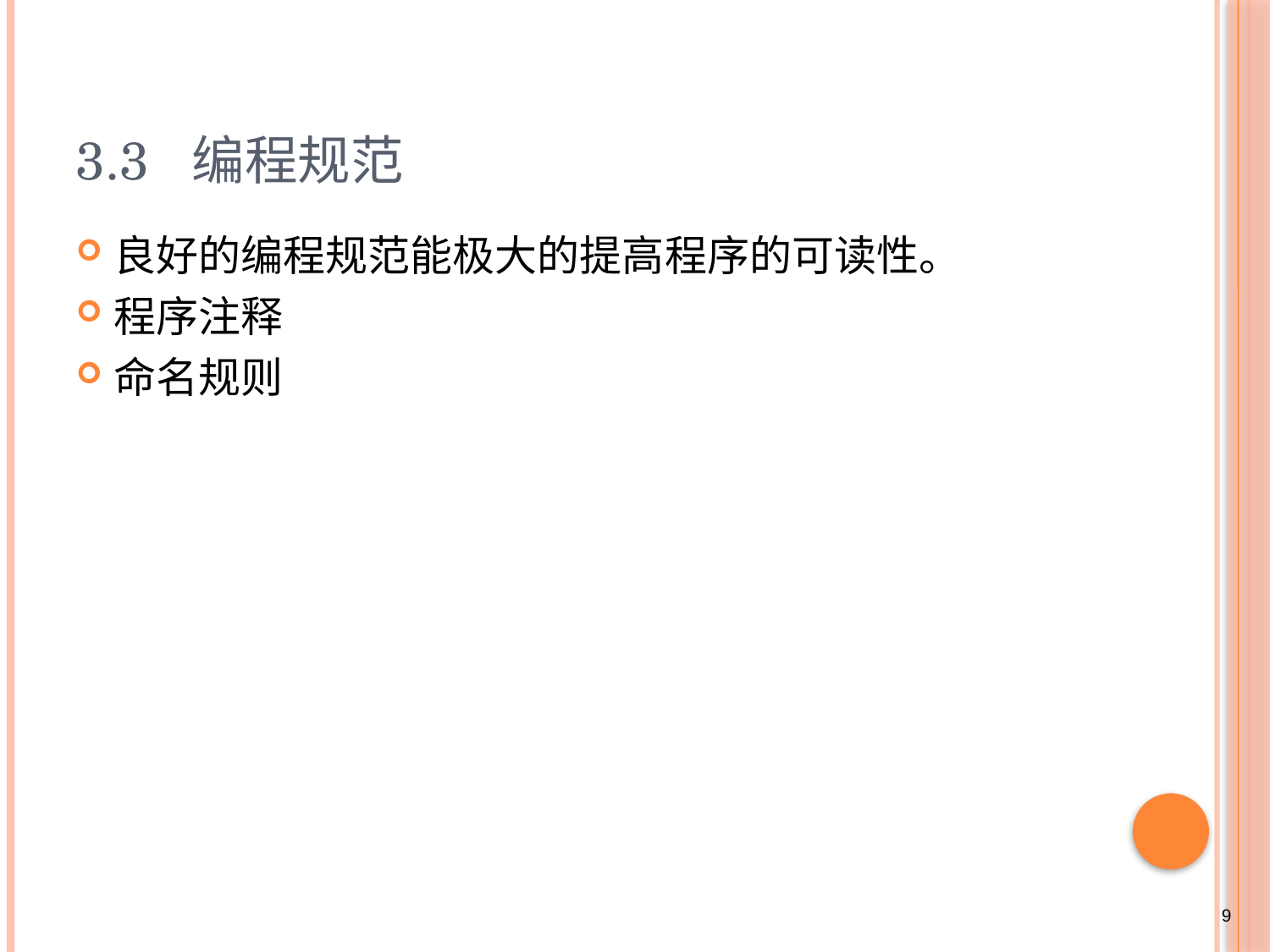

# 3.3  编程规范
良好的编程规范能极大的提高程序的可读性。
程序注释
命名规则
9